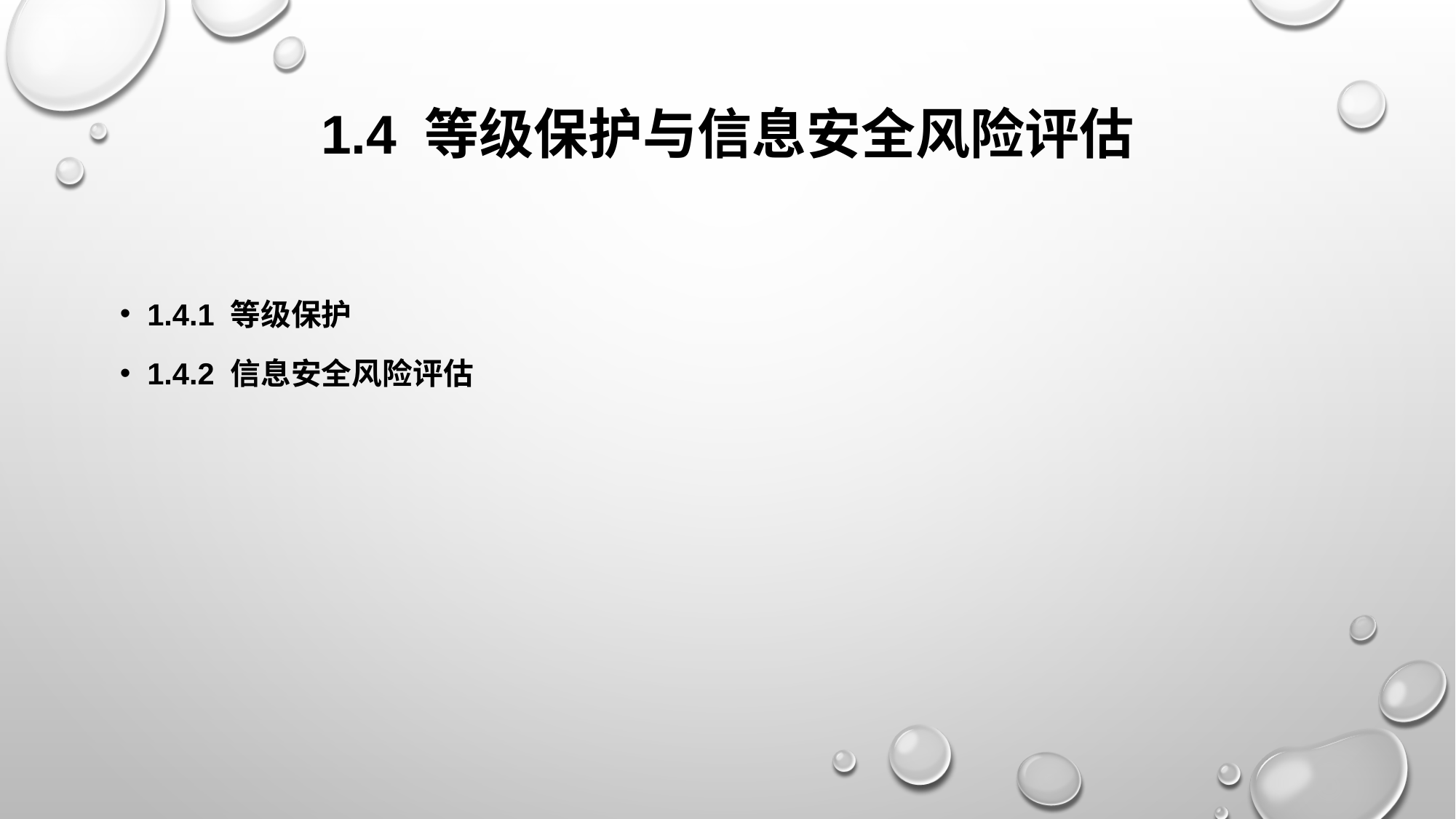

# 1.4 等级保护与信息安全风险评估
1.4.1 等级保护
1.4.2 信息安全风险评估